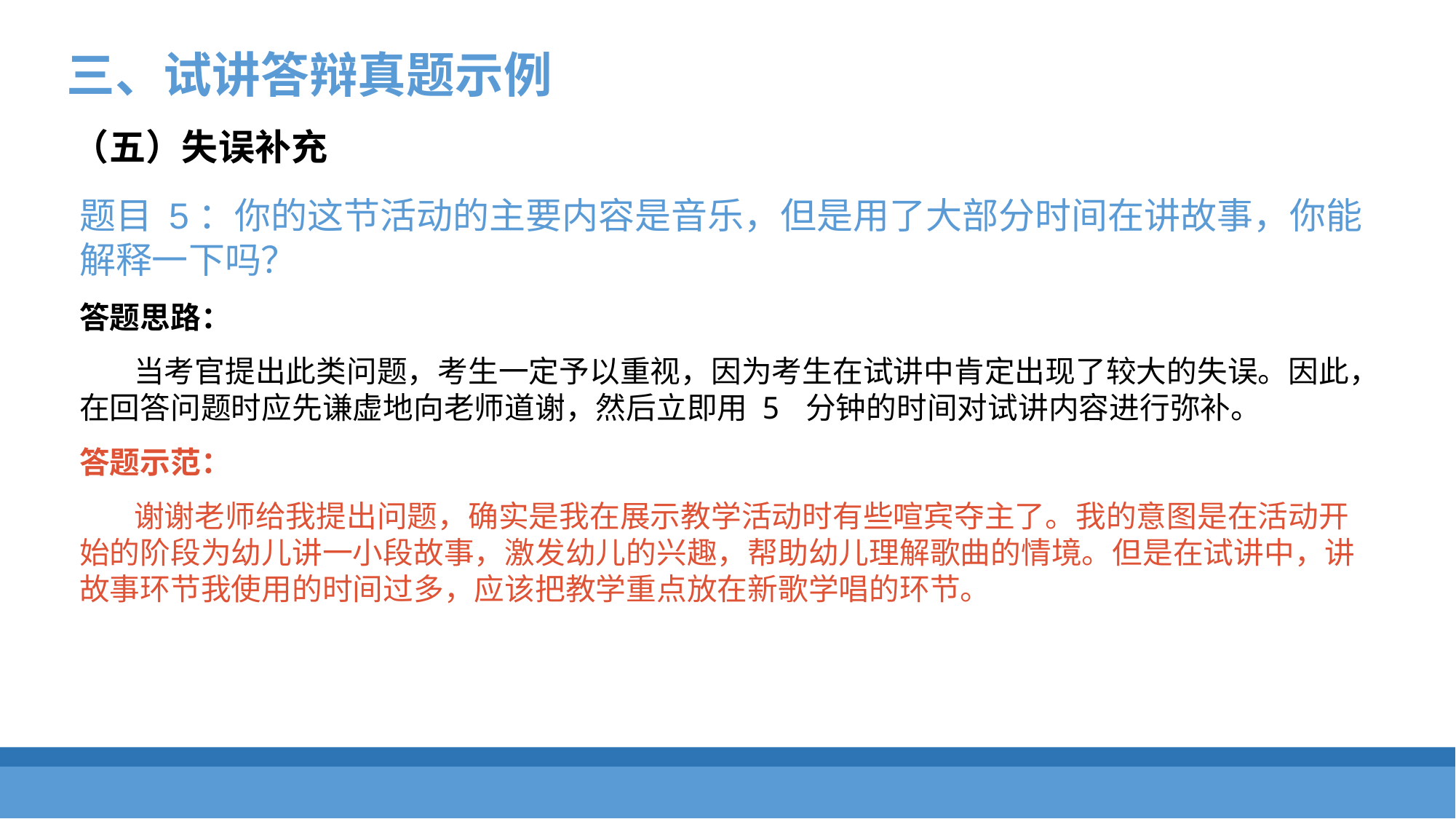

三、试讲答辩真题示例
（五）失误补充
题目 5：你的这节活动的主要内容是音乐，但是用了大部分时间在讲故事，你能解释一下吗？
答题思路：
当考官提出此类问题，考生一定予以重视，因为考生在试讲中肯定出现了较大的失误。因此，在回答问题时应先谦虚地向老师道谢，然后立即用 5 分钟的时间对试讲内容进行弥补。
答题示范：
谢谢老师给我提出问题，确实是我在展示教学活动时有些喧宾夺主了。我的意图是在活动开始的阶段为幼儿讲一小段故事，激发幼儿的兴趣，帮助幼儿理解歌曲的情境。但是在试讲中，讲故事环节我使用的时间过多，应该把教学重点放在新歌学唱的环节。